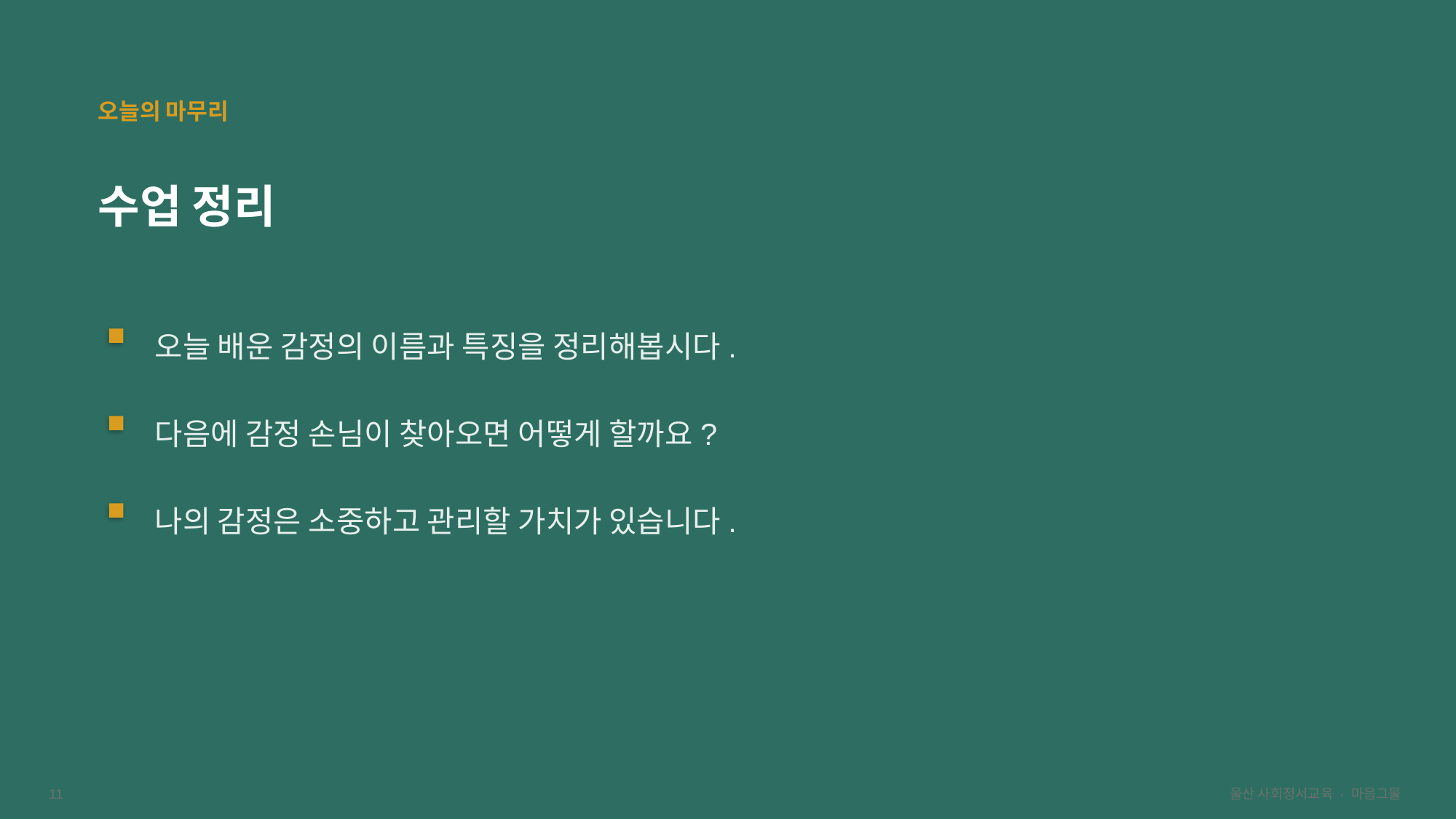

오늘의 마무리
수업 정리
오늘 배운 감정의 이름과 특징을 정리해봅시다.

다음에 감정 손님이 찾아오면 어떻게 할까요?

나의 감정은 소중하고 관리할 가치가 있습니다.

11
울산 사회정서교육 · 마음그물